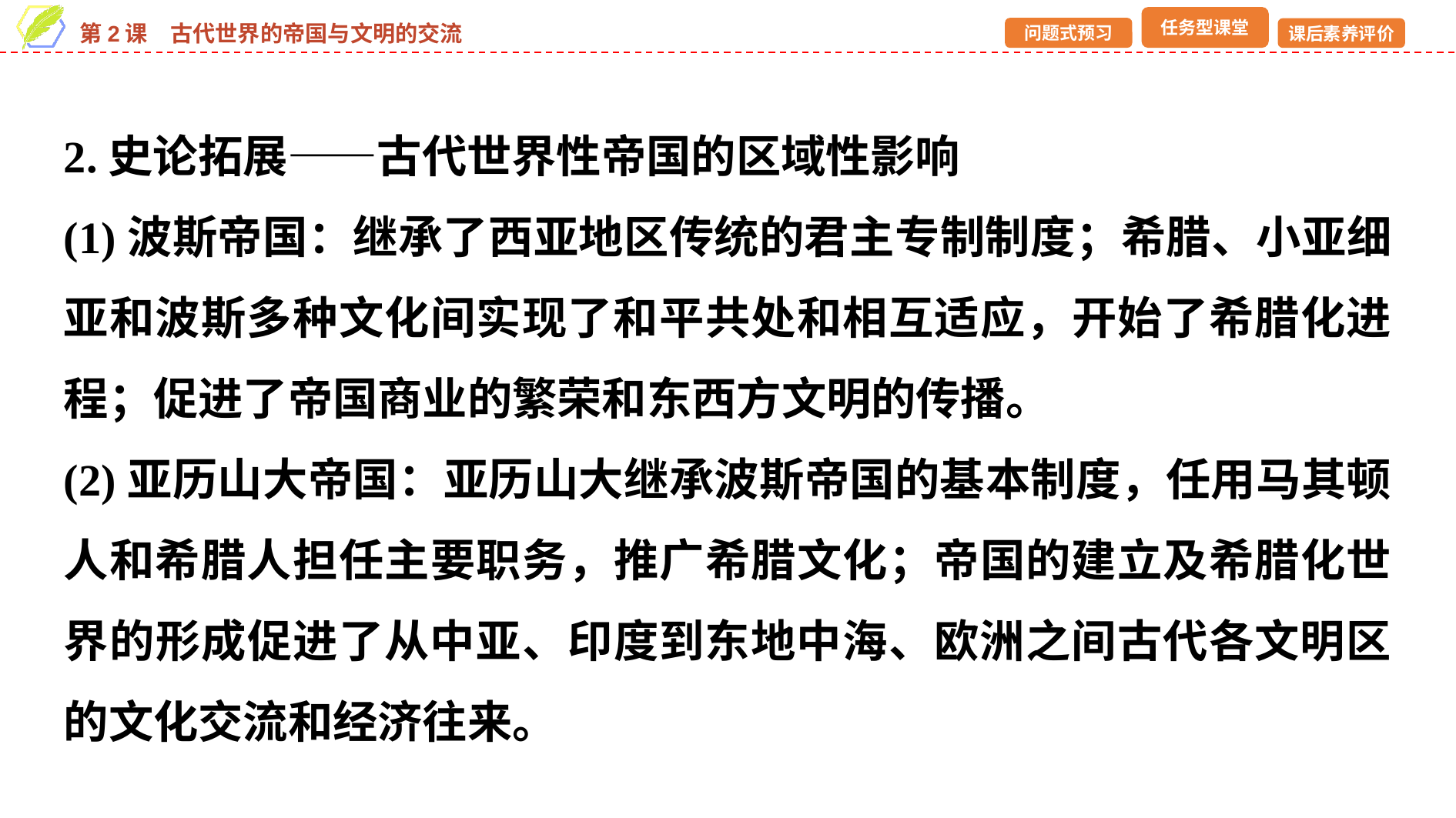

2.史论拓展——古代世界性帝国的区域性影响
(1)波斯帝国：继承了西亚地区传统的君主专制制度；希腊、小亚细亚和波斯多种文化间实现了和平共处和相互适应，开始了希腊化进程；促进了帝国商业的繁荣和东西方文明的传播。
(2)亚历山大帝国：亚历山大继承波斯帝国的基本制度，任用马其顿人和希腊人担任主要职务，推广希腊文化；帝国的建立及希腊化世界的形成促进了从中亚、印度到东地中海、欧洲之间古代各文明区的文化交流和经济往来。